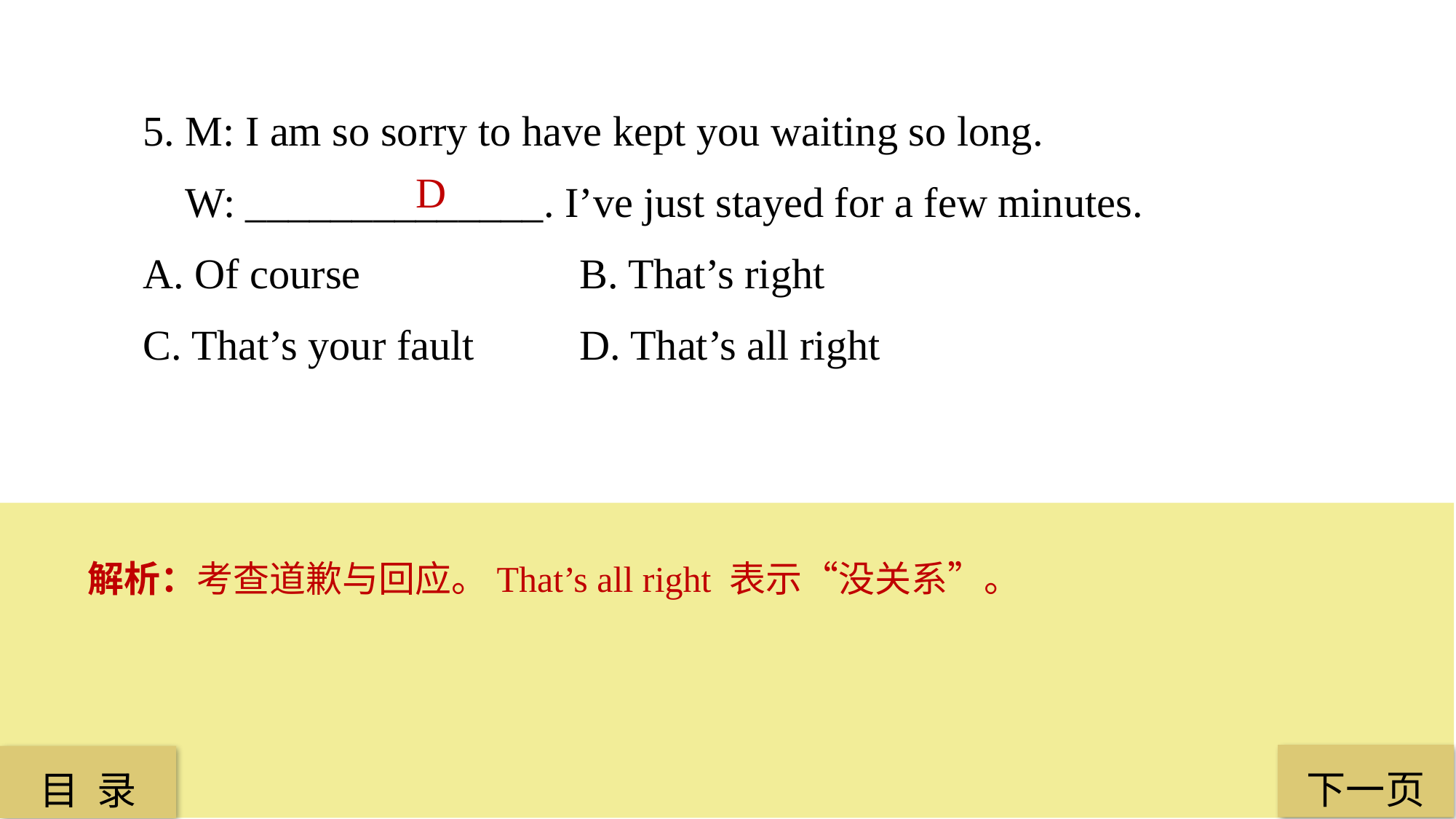

5. M: I am so sorry to have kept you waiting so long.
    W: ______________. I’ve just stayed for a few minutes.
A. Of course 		B. That’s right
C. That’s your fault 	D. That’s all right
 D
解析：考查道歉与回应。That’s all right 表示“没关系”。